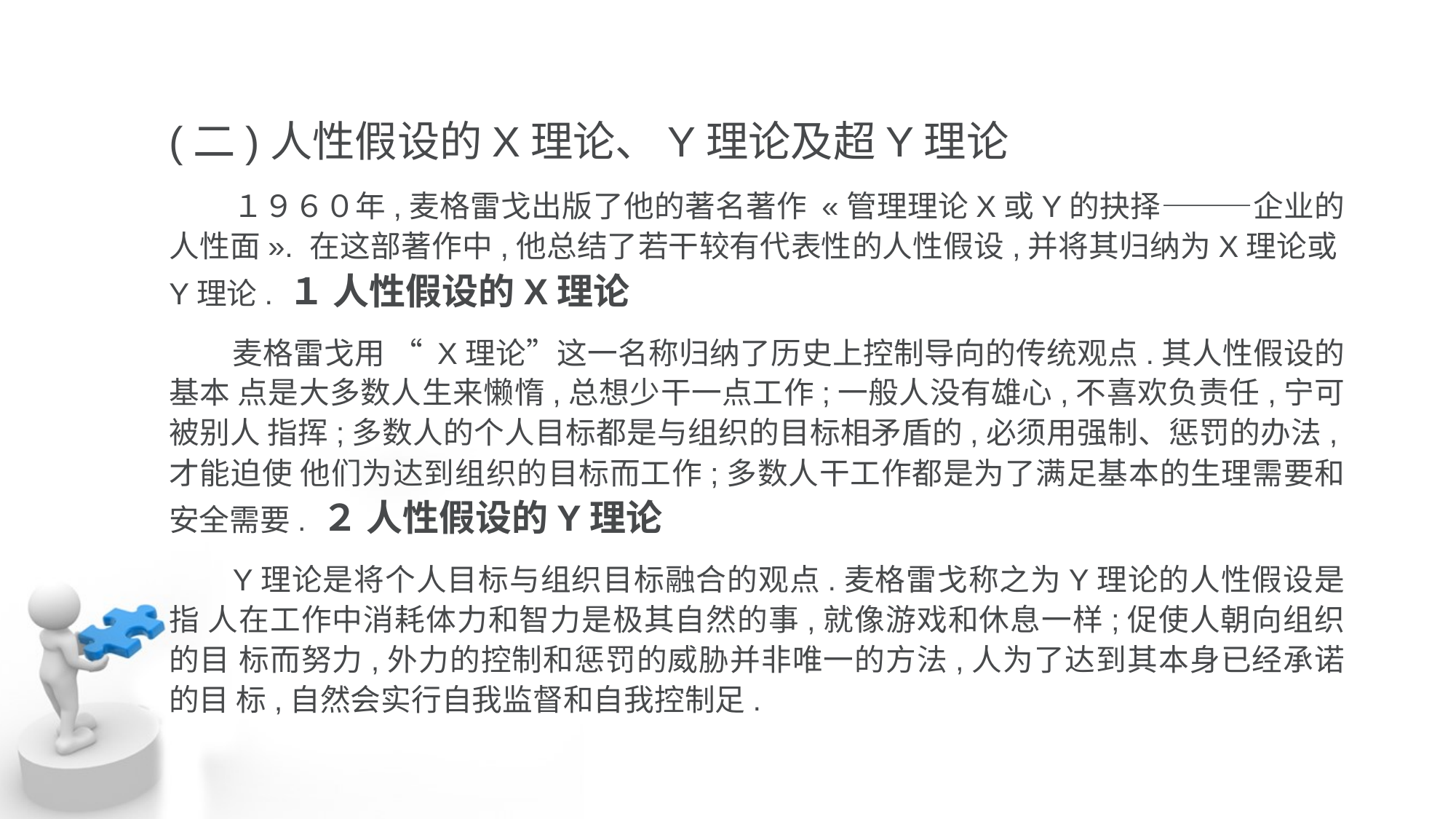

(二)人性假设的X理论、Y理论及超Y理论
        １９６０年,麦格雷戈出版了他的著名著作 «管理理论X或Y的抉择———企业的人性面». 在这部著作中,他总结了若干较有代表性的人性假设,并将其归纳为X理论或Y理论. １ 人性假设的X理论
        麦格雷戈用 “ X理论”这一名称归纳了历史上控制导向的传统观点.其人性假设的基本 点是大多数人生来懒惰,总想少干一点工作;一般人没有雄心,不喜欢负责任,宁可被别人 指挥;多数人的个人目标都是与组织的目标相矛盾的,必须用强制、惩罚的办法,才能迫使 他们为达到组织的目标而工作;多数人干工作都是为了满足基本的生理需要和安全需要. ２ 人性假设的Y理论
       Y理论是将个人目标与组织目标融合的观点.麦格雷戈称之为Y理论的人性假设是指 人在工作中消耗体力和智力是极其自然的事,就像游戏和休息一样;促使人朝向组织的目 标而努力,外力的控制和惩罚的威胁并非唯一的方法,人为了达到其本身已经承诺的目 标,自然会实行自我监督和自我控制足.